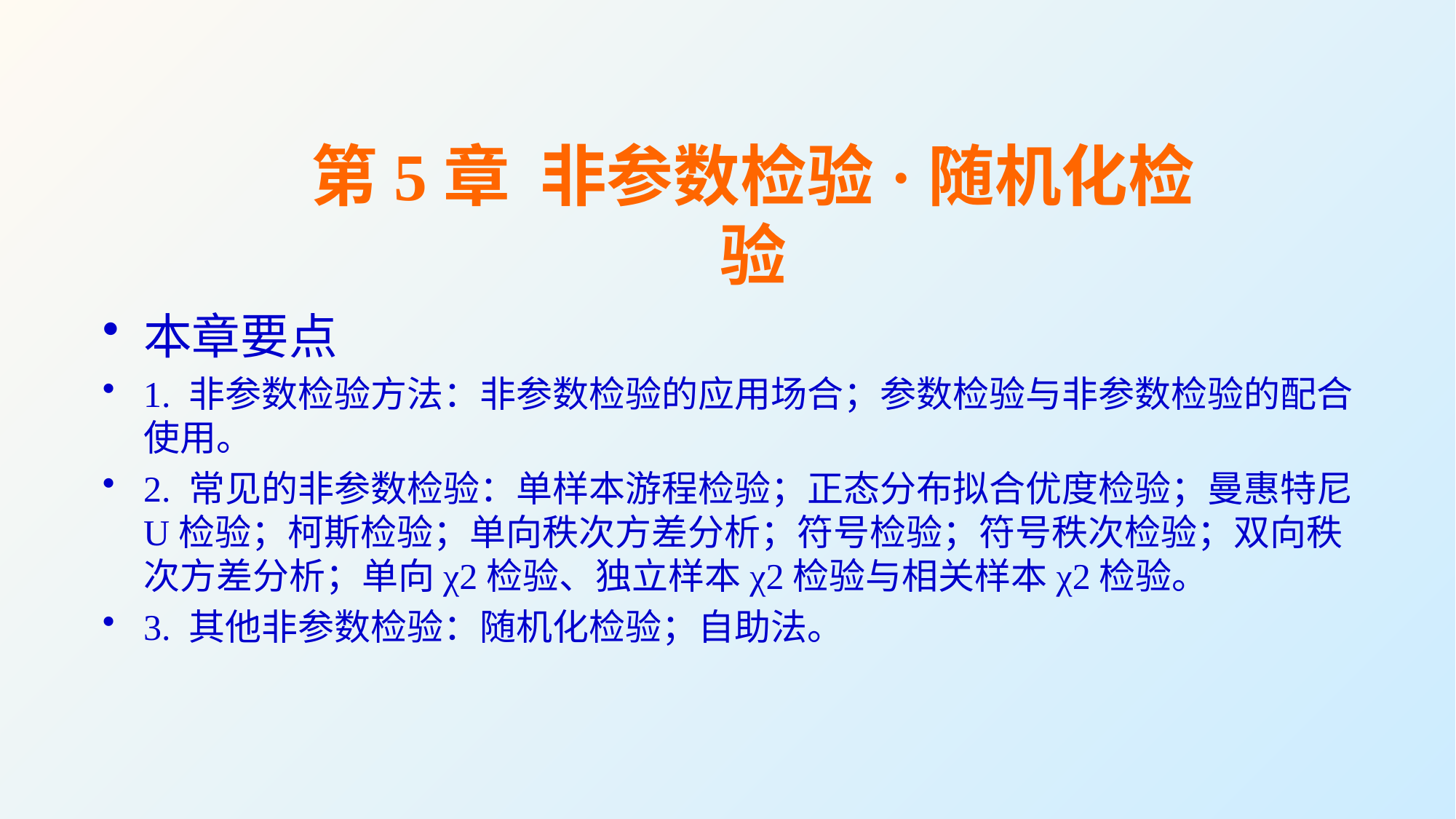

第5章  非参数检验·随机化检验
本章要点
1. 非参数检验方法：非参数检验的应用场合；参数检验与非参数检验的配合使用。
2. 常见的非参数检验：单样本游程检验；正态分布拟合优度检验；曼惠特尼U检验；柯斯检验；单向秩次方差分析；符号检验；符号秩次检验；双向秩次方差分析；单向χ2检验、独立样本χ2检验与相关样本χ2检验。
3. 其他非参数检验：随机化检验；自助法。